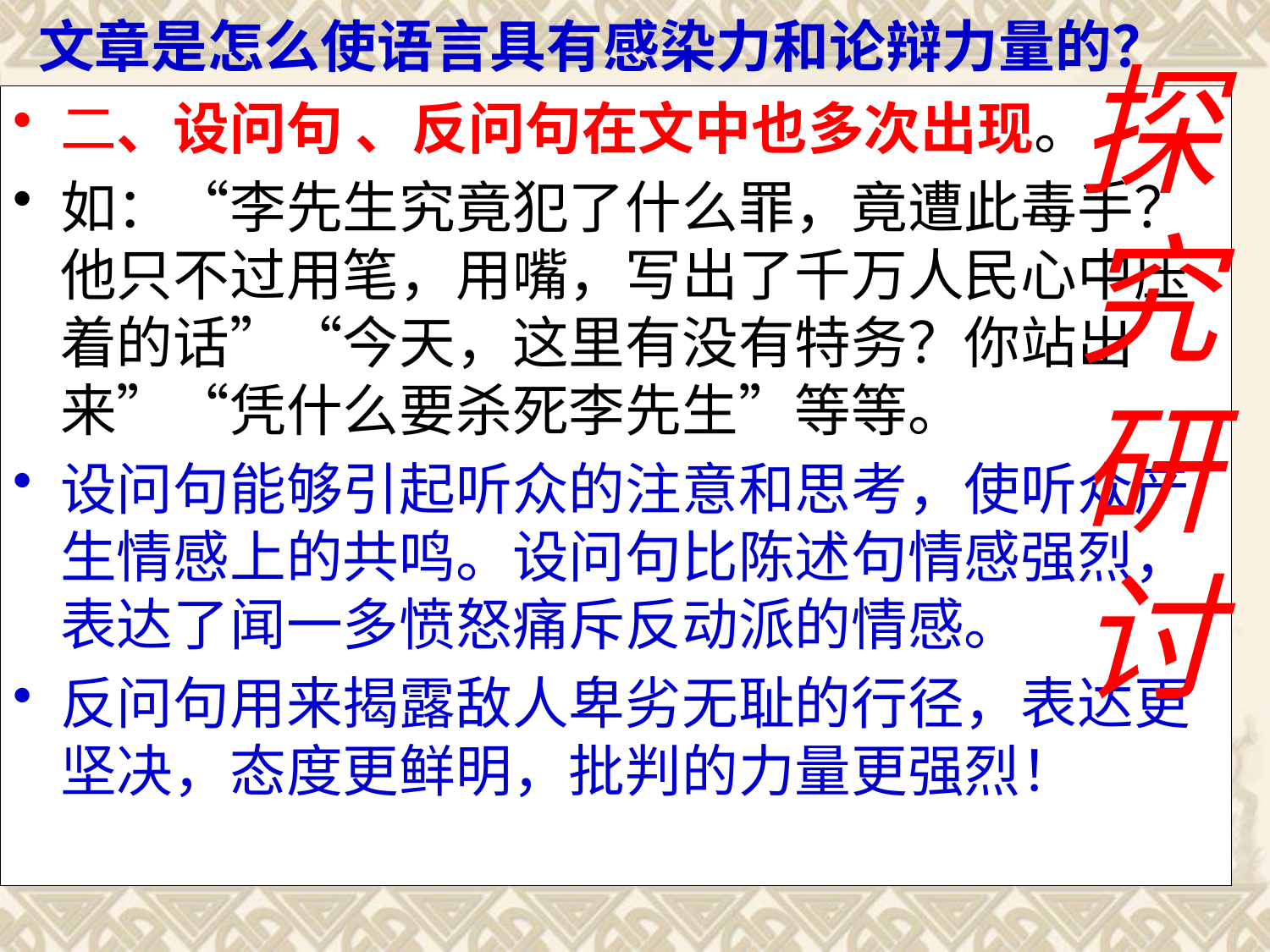

# 文章是怎么使语言具有感染力和论辩力量的？
探究研讨
二、设问句 、反问句在文中也多次出现。
如：“李先生究竟犯了什么罪，竟遭此毒手？他只不过用笔，用嘴，写出了千万人民心中压着的话”“今天，这里有没有特务？你站出来”“凭什么要杀死李先生”等等。
设问句能够引起听众的注意和思考，使听众产生情感上的共鸣。设问句比陈述句情感强烈，表达了闻一多愤怒痛斥反动派的情感。
反问句用来揭露敌人卑劣无耻的行径，表达更坚决，态度更鲜明，批判的力量更强烈！